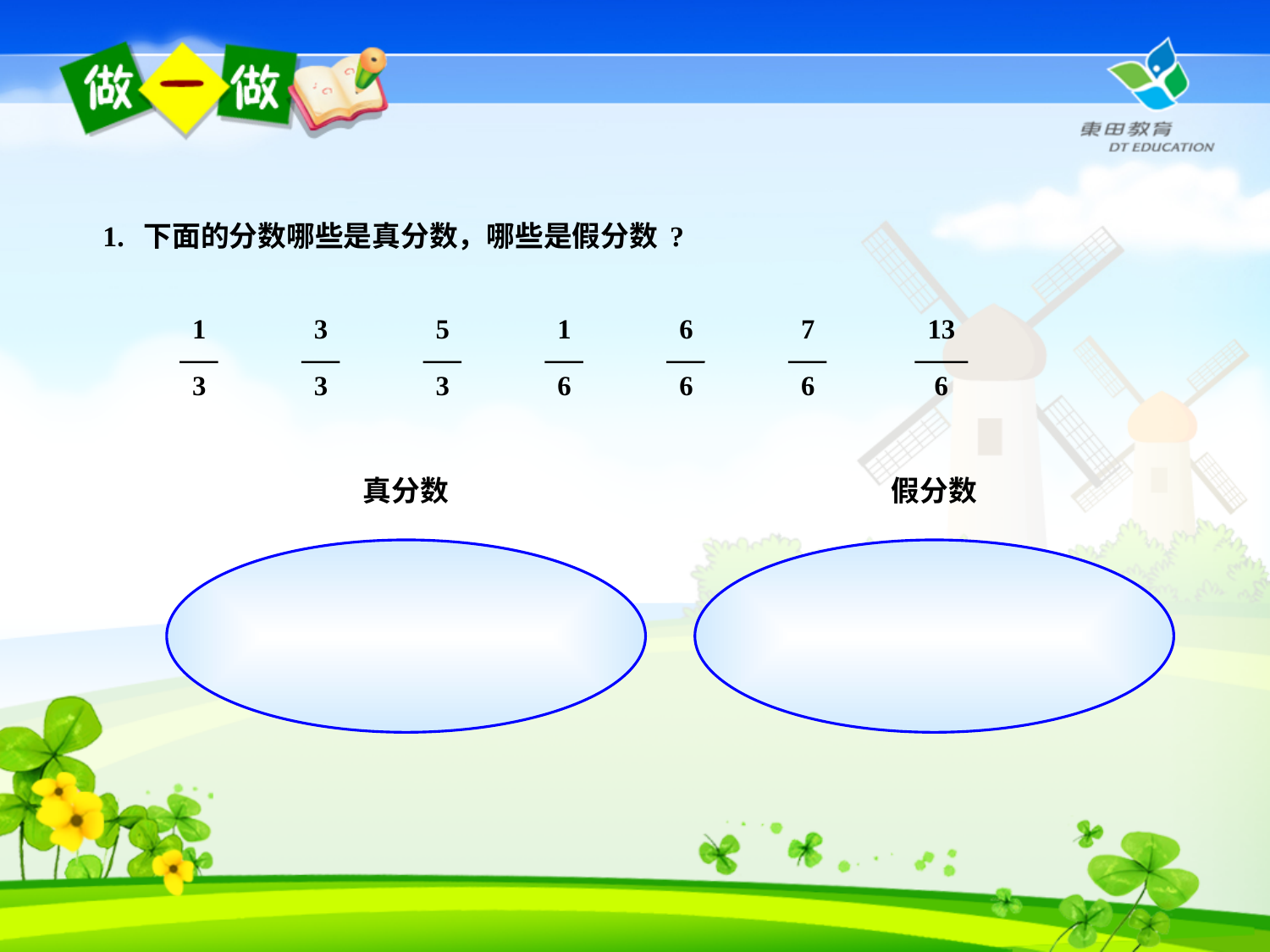

1. 下面的分数哪些是真分数，哪些是假分数?
1
3

3
3

5
3

1
6

6
6

7
6

13
6

真分数
假分数